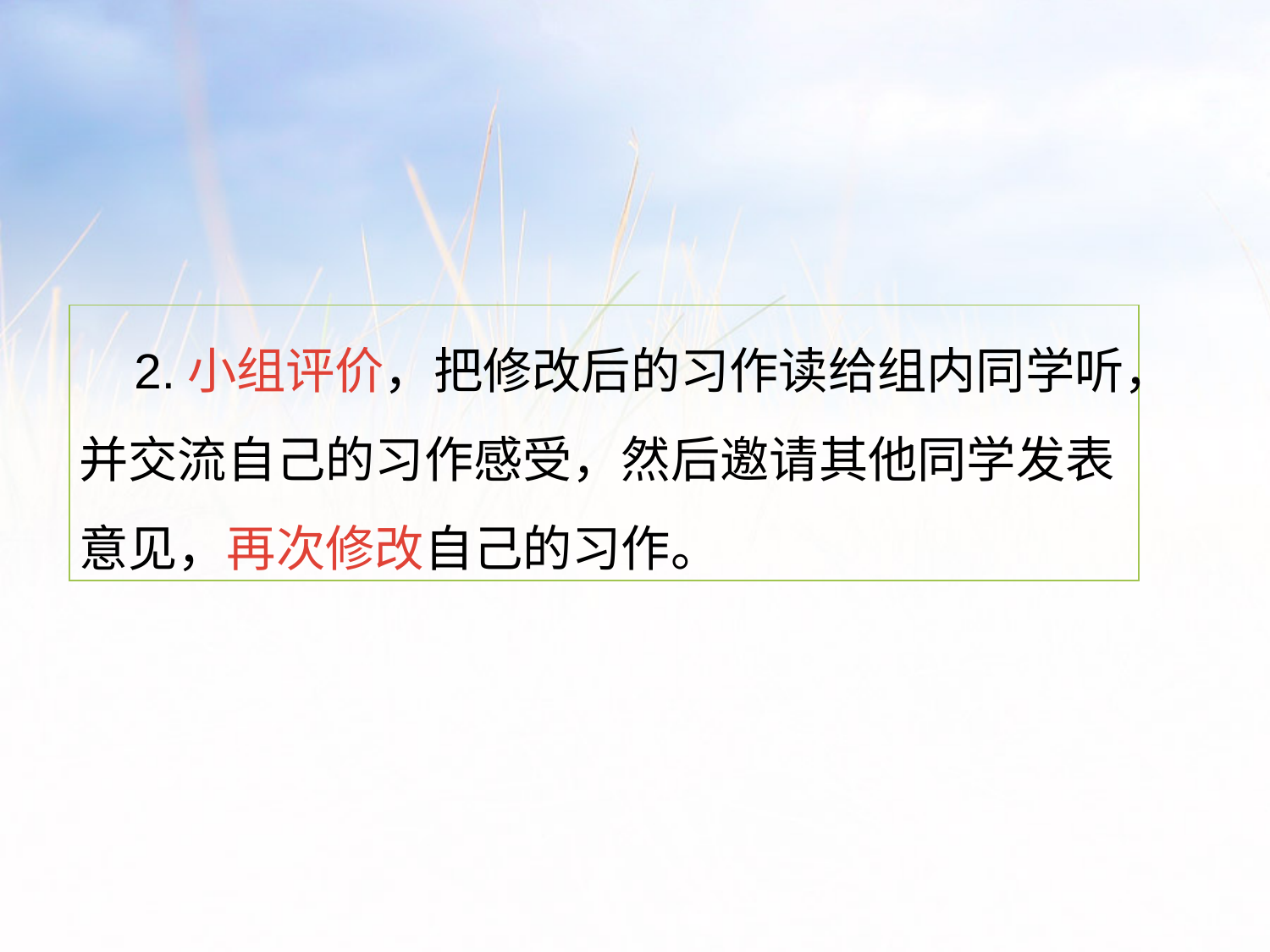

2.小组评价，把修改后的习作读给组内同学听，并交流自己的习作感受，然后邀请其他同学发表意见，再次修改自己的习作。